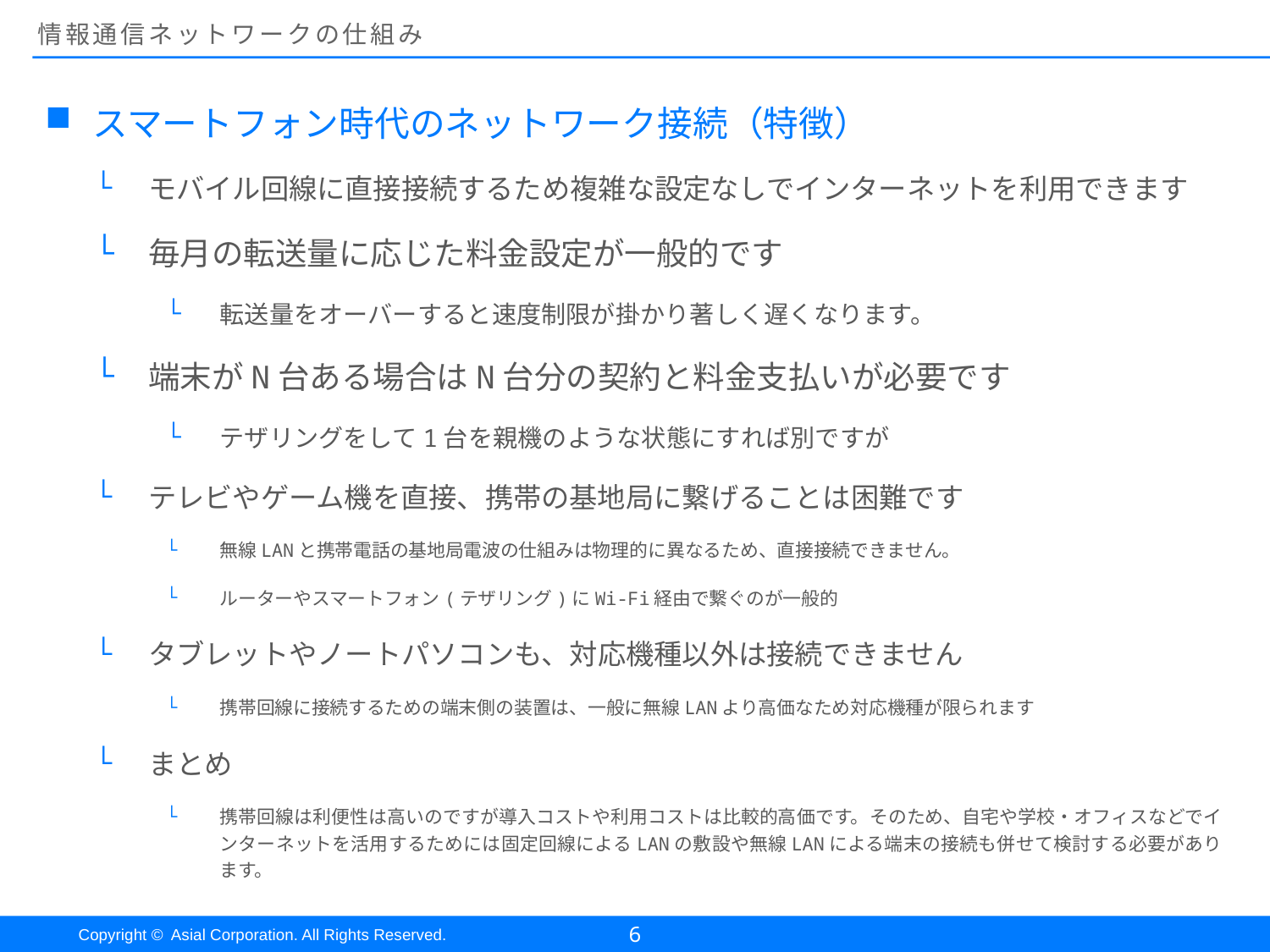

# 情報通信ネットワークの仕組み

スマートフォン時代のネットワーク接続（特徴）
モバイル回線に直接接続するため複雑な設定なしでインターネットを利用できます
毎月の転送量に応じた料金設定が一般的です
転送量をオーバーすると速度制限が掛かり著しく遅くなります。
端末がN台ある場合はN台分の契約と料金支払いが必要です
テザリングをして1台を親機のような状態にすれば別ですが
テレビやゲーム機を直接、携帯の基地局に繋げることは困難です
無線LANと携帯電話の基地局電波の仕組みは物理的に異なるため、直接接続できません。
ルーターやスマートフォン(テザリング)にWi-Fi経由で繋ぐのが一般的
タブレットやノートパソコンも、対応機種以外は接続できません
携帯回線に接続するための端末側の装置は、一般に無線LANより高価なため対応機種が限られます
まとめ
携帯回線は利便性は高いのですが導入コストや利用コストは比較的高価です。そのため、自宅や学校・オフィスなどでインターネットを活用するためには固定回線によるLANの敷設や無線LANによる端末の接続も併せて検討する必要があります。
6